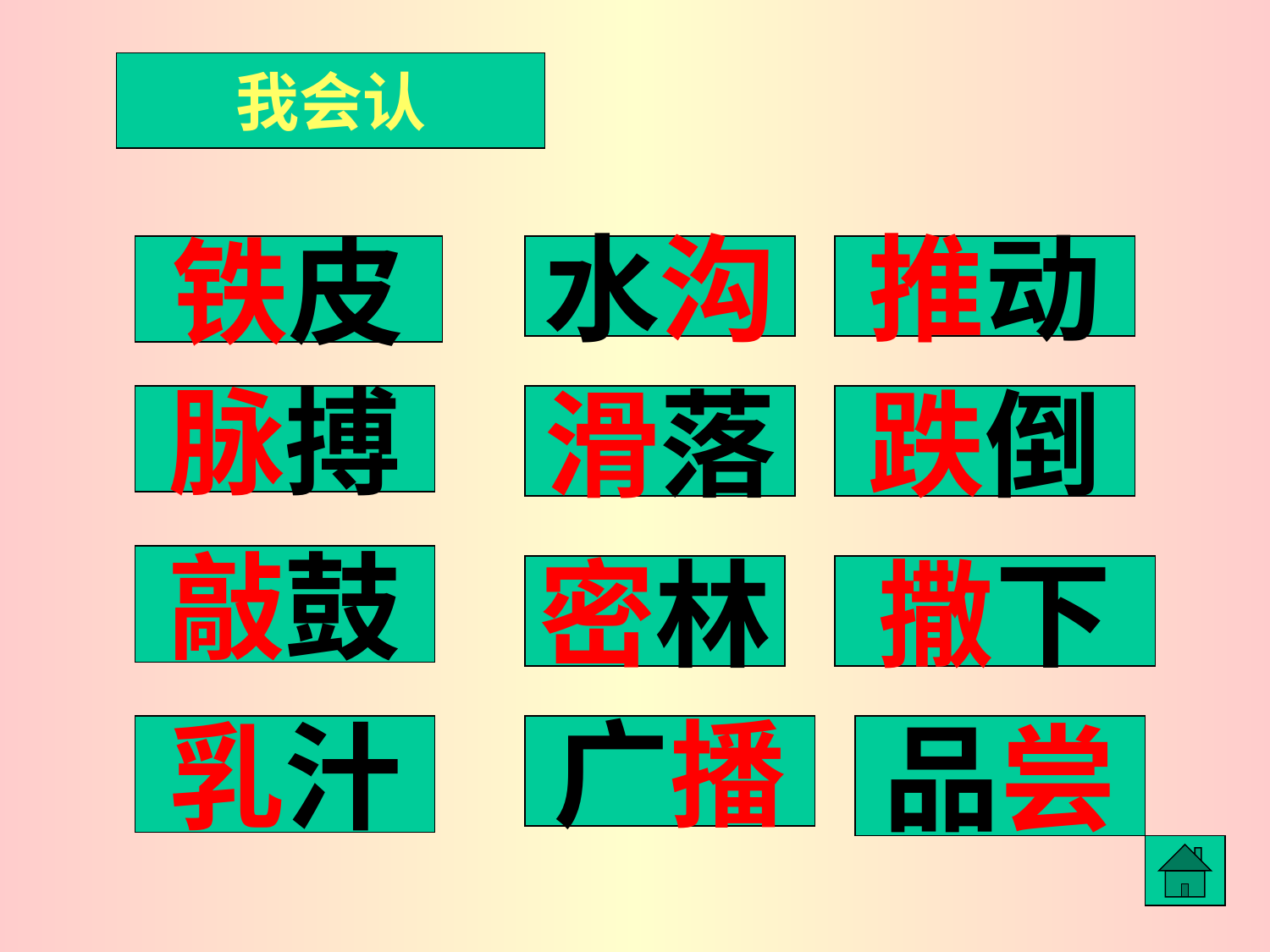

我会认
铁皮
水沟
推动
脉搏
滑落
跌倒
敲鼓
密林
撒下
乳汁
广播
品尝